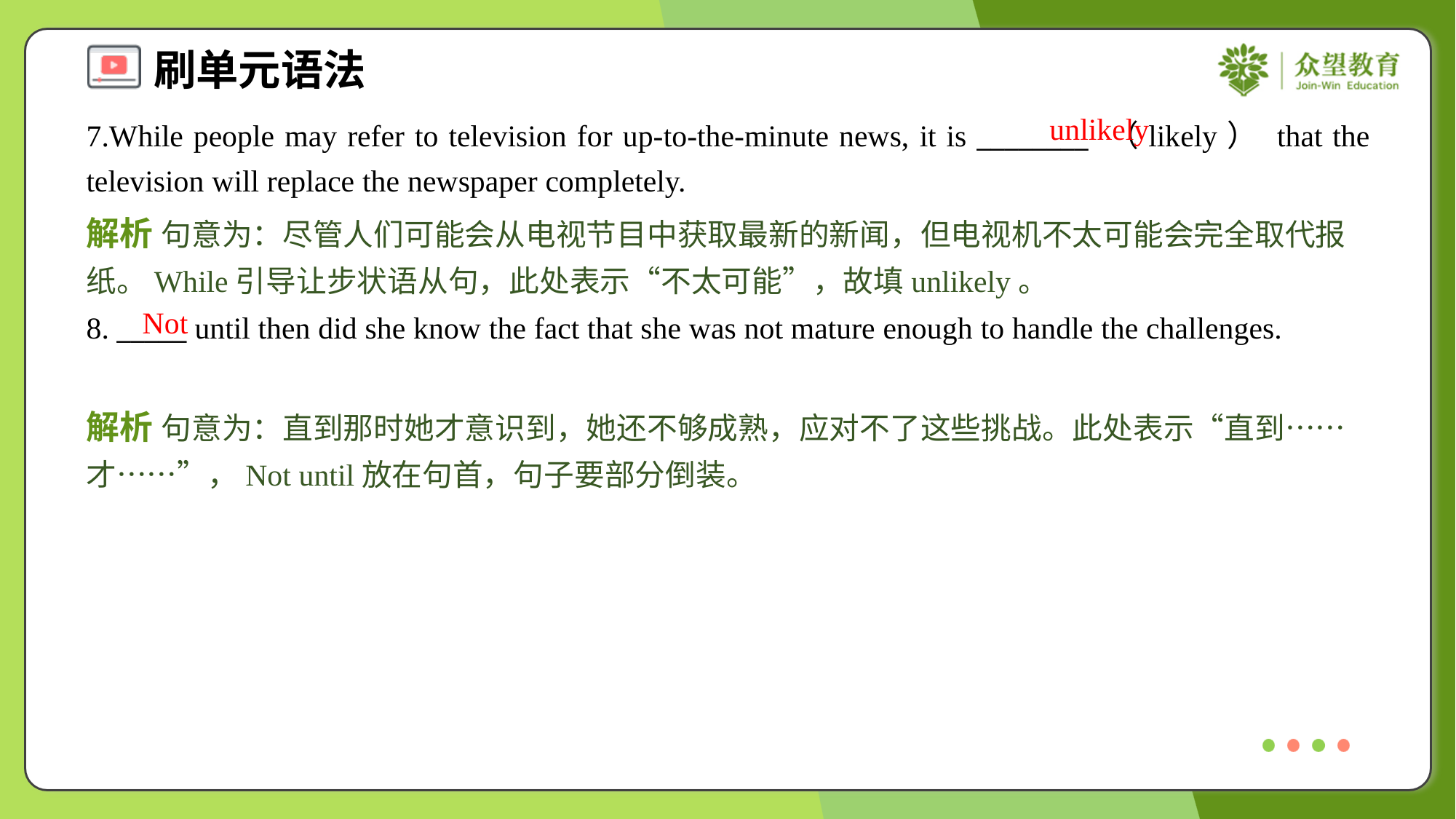

unlikely
7.While people may refer to television for up-to-the-minute news, it is ________ （likely） that the television will replace the newspaper completely.
解析 句意为：尽管人们可能会从电视节目中获取最新的新闻，但电视机不太可能会完全取代报纸。While引导让步状语从句，此处表示“不太可能”，故填unlikely。
Not
8. _____ until then did she know the fact that she was not mature enough to handle the challenges.
解析 句意为：直到那时她才意识到，她还不够成熟，应对不了这些挑战。此处表示“直到……才……”，Not until放在句首，句子要部分倒装。